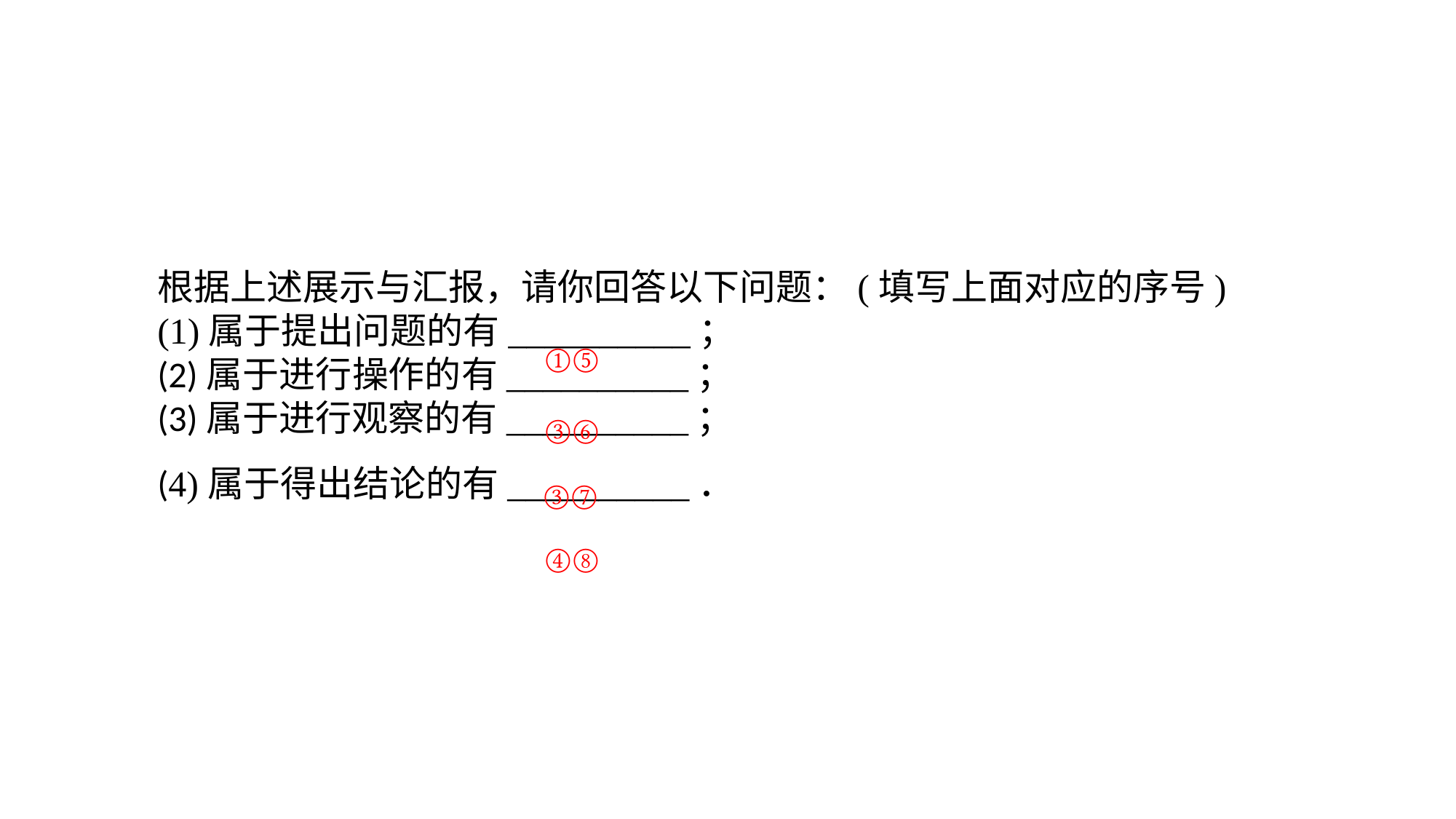

根据上述展示与汇报，请你回答以下问题：(填写上面对应的序号)(1)属于提出问题的有__________；(2)属于进行操作的有__________；(3)属于进行观察的有__________；(4)属于得出结论的有__________．
①⑤
③⑥
③⑦
④⑧